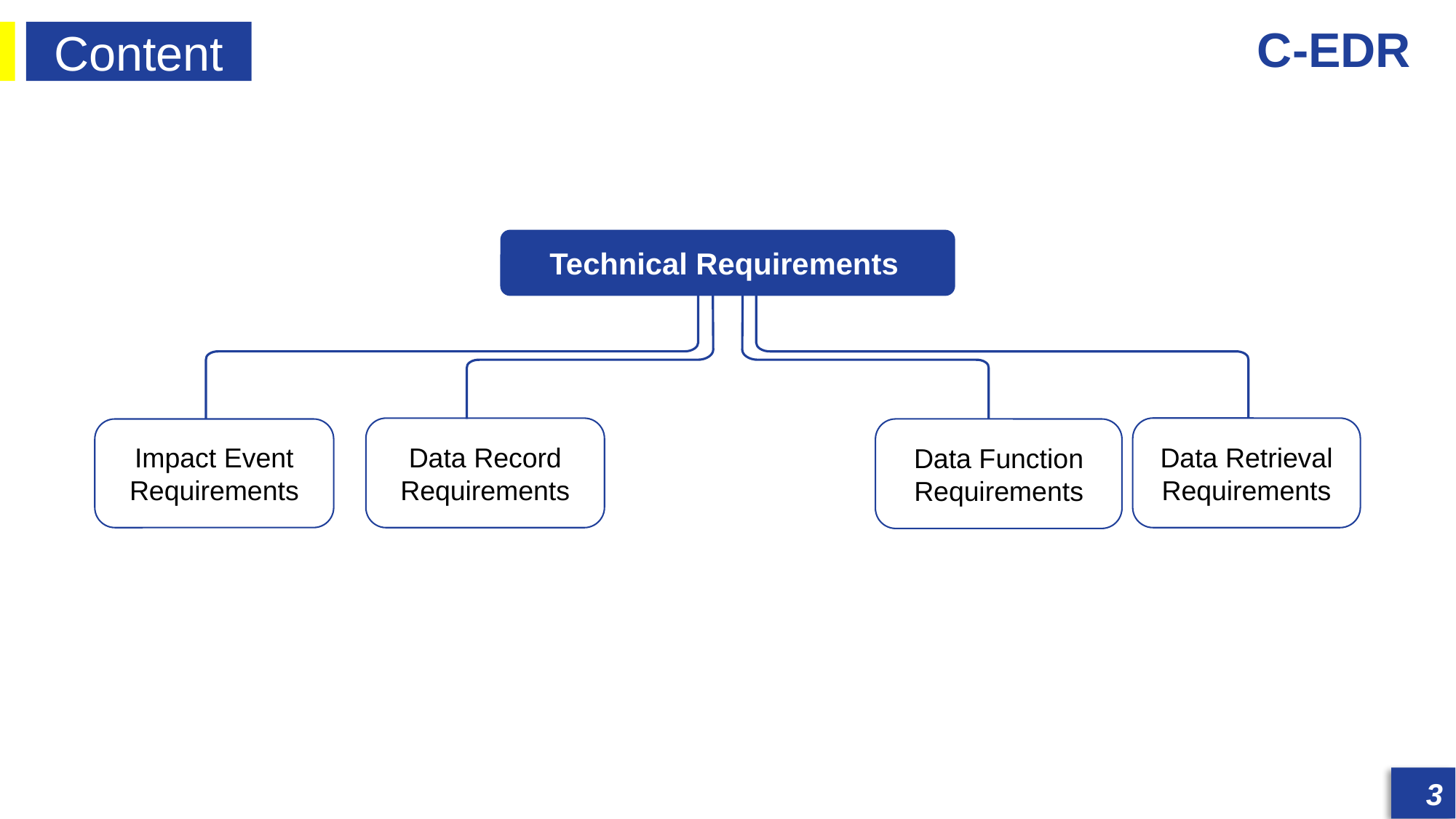

Content
发展历程
发展历程
Technical Requirements

Data Retrieval Requirements
Data Record Requirements
Impact Event Requirements
Data Function Requirements
3